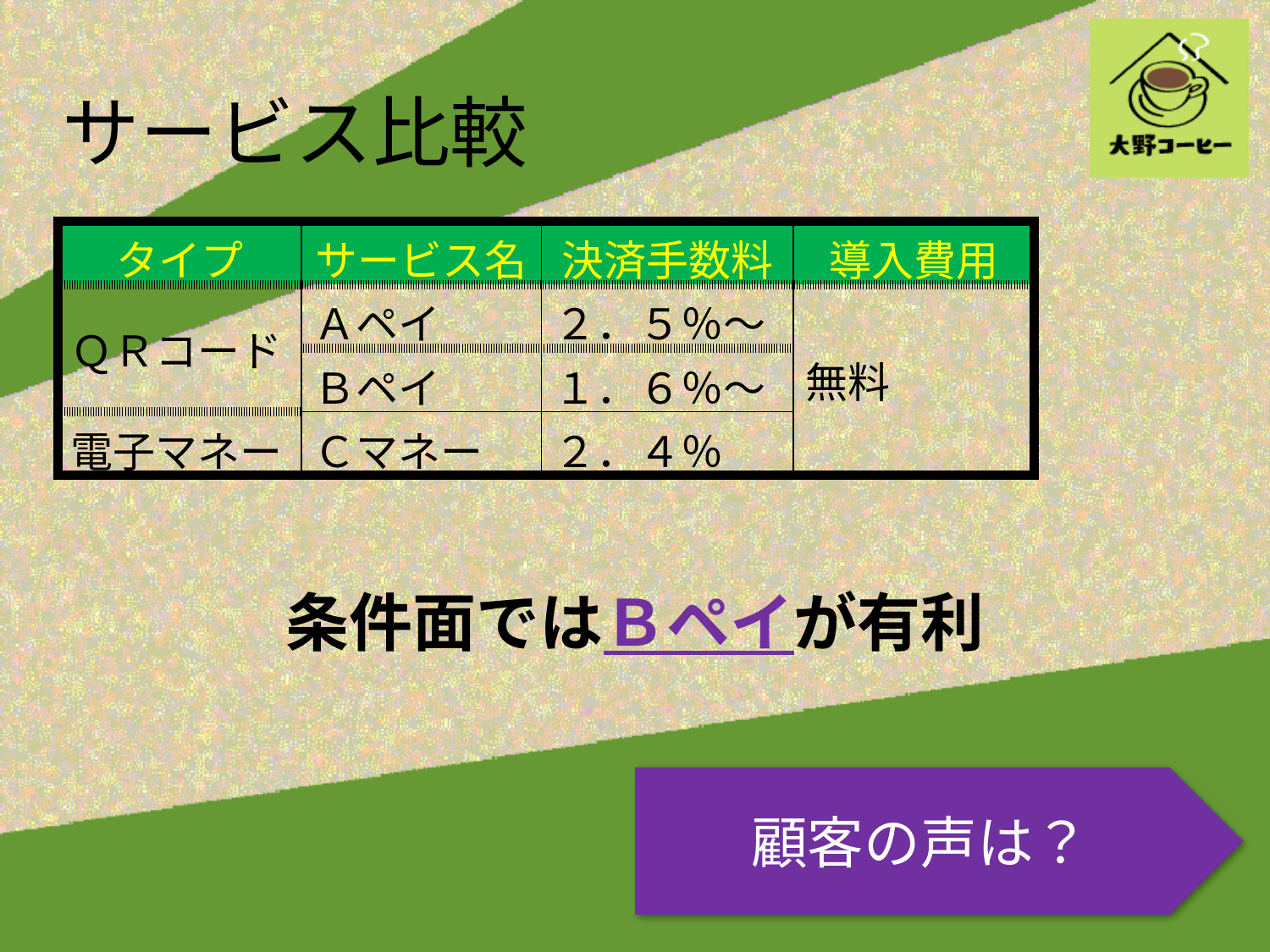

サービス比較
| タイプ | サービス名 | 決済手数料 | 導入費用 |
| --- | --- | --- | --- |
| ＱＲコード | Ａペイ | ２．５％～ | 無料 |
|  | Ｂペイ | １．６％～ |  |
| 電子マネー | Ｃマネー | ２．４％ |  |
条件面ではＢペイが有利
顧客の声は？